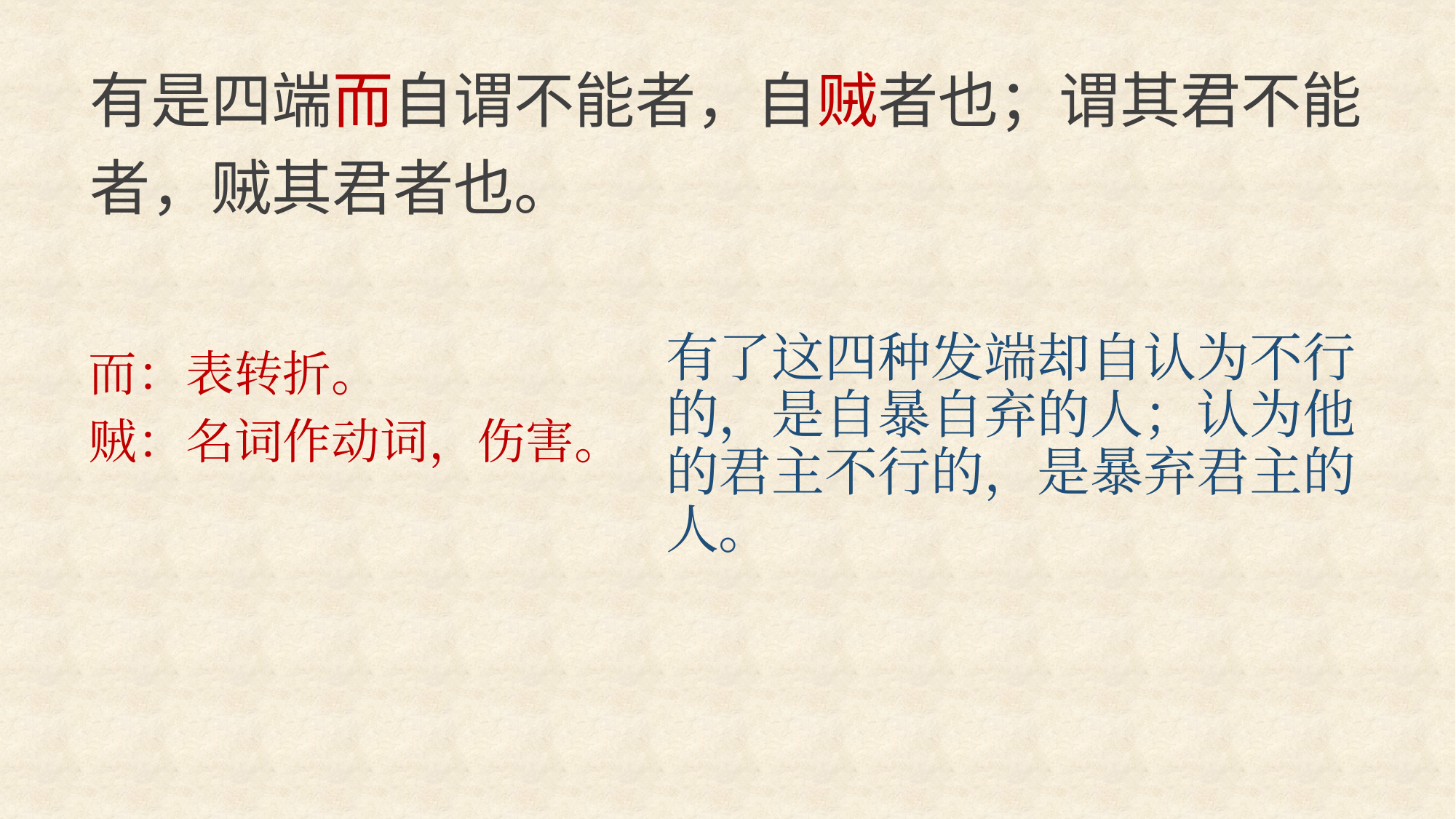

有是四端而自谓不能者，自贼者也；谓其君不能者，贼其君者也。
有了这四种发端却自认为不行的，是自暴自弃的人；认为他的君主不行的，是暴弃君主的人。
而：表转折。
贼：名词作动词，伤害。